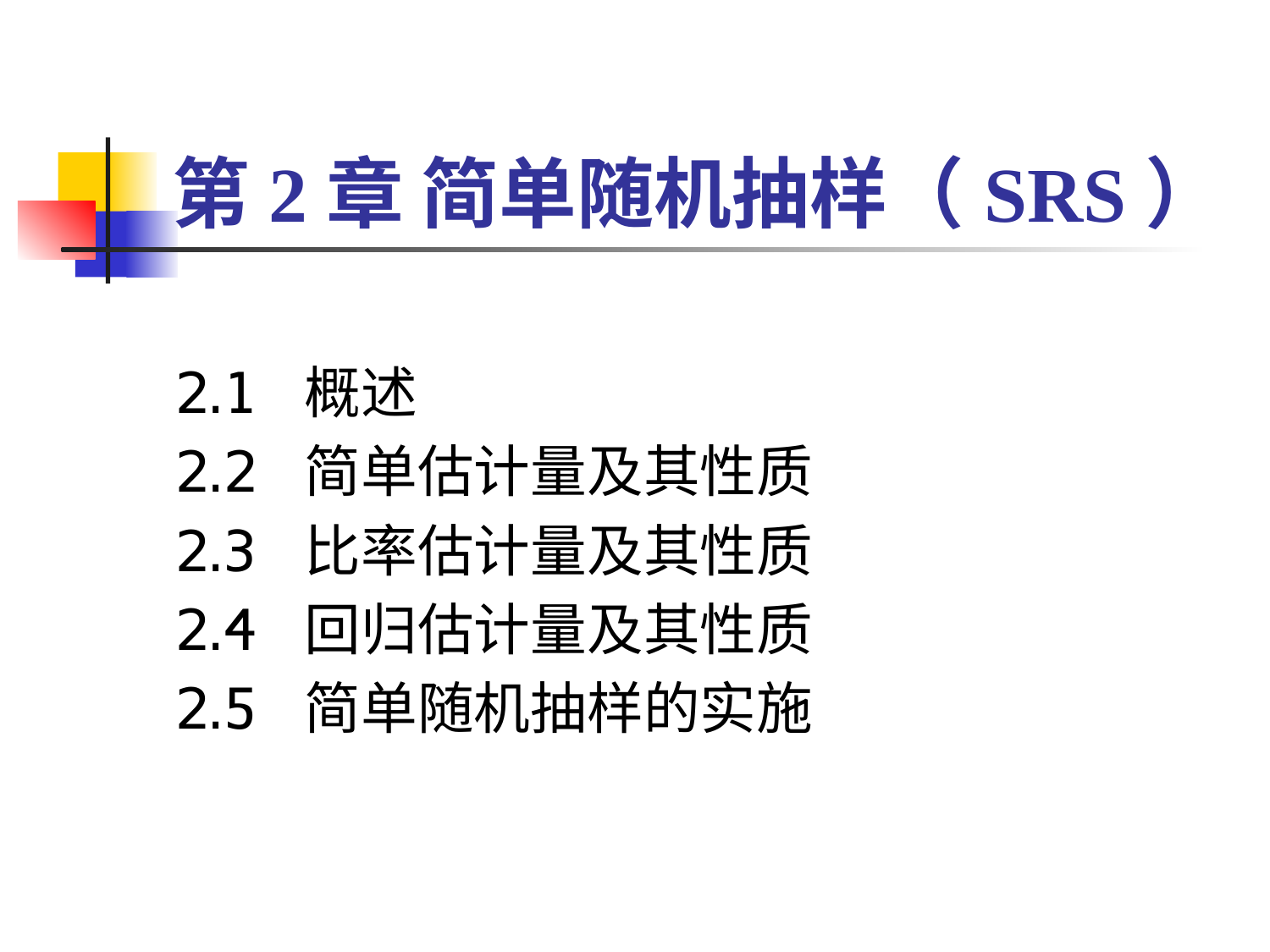

# 第2章 简单随机抽样（SRS）

2.1  概述
2.2  简单估计量及其性质
2.3  比率估计量及其性质
2.4  回归估计量及其性质
2.5  简单随机抽样的实施